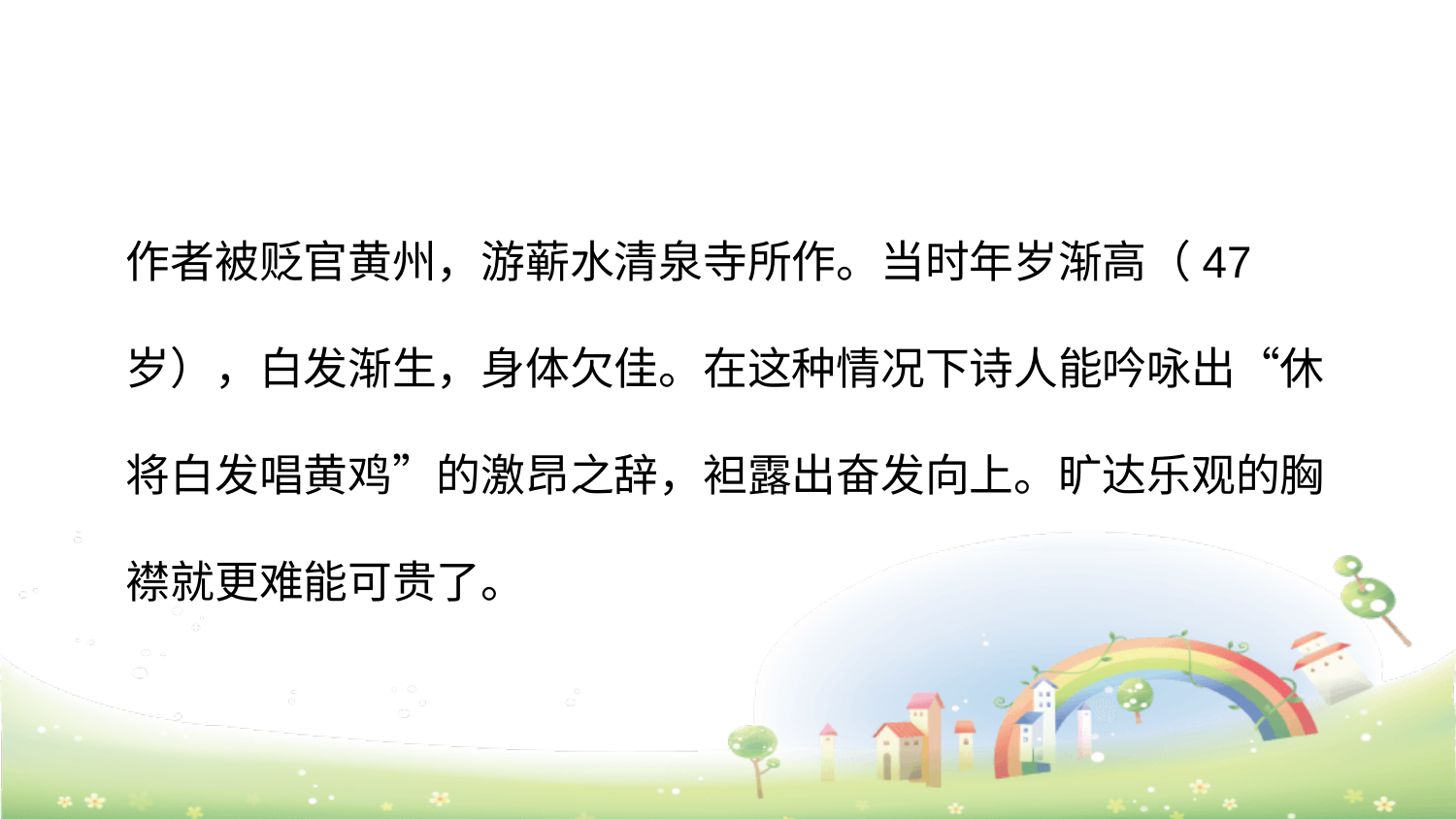

作者被贬官黄州，游蕲水清泉寺所作。当时年岁渐高（47岁），白发渐生，身体欠佳。在这种情况下诗人能吟咏出“休将白发唱黄鸡”的激昂之辞，袒露出奋发向上。旷达乐观的胸襟就更难能可贵了。